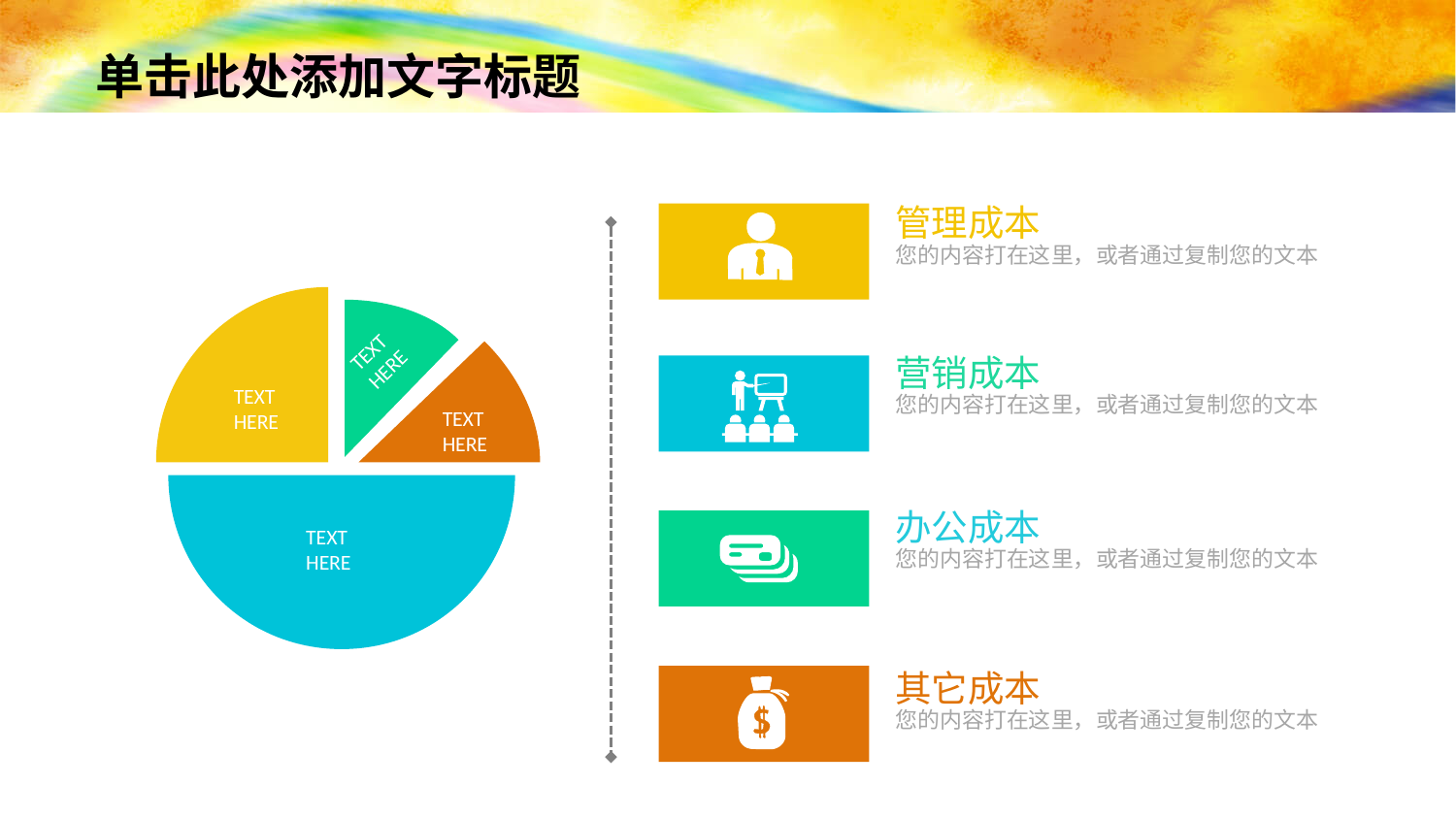

0
管理成本

您的内容打在这里，或者通过复制您的文本

TEXT HERE

营销成本

TEXT HERE
您的内容打在这里，或者通过复制您的文本
TEXT HERE

办公成本

TEXT HERE

您的内容打在这里，或者通过复制您的文本
其它成本

您的内容打在这里，或者通过复制您的文本